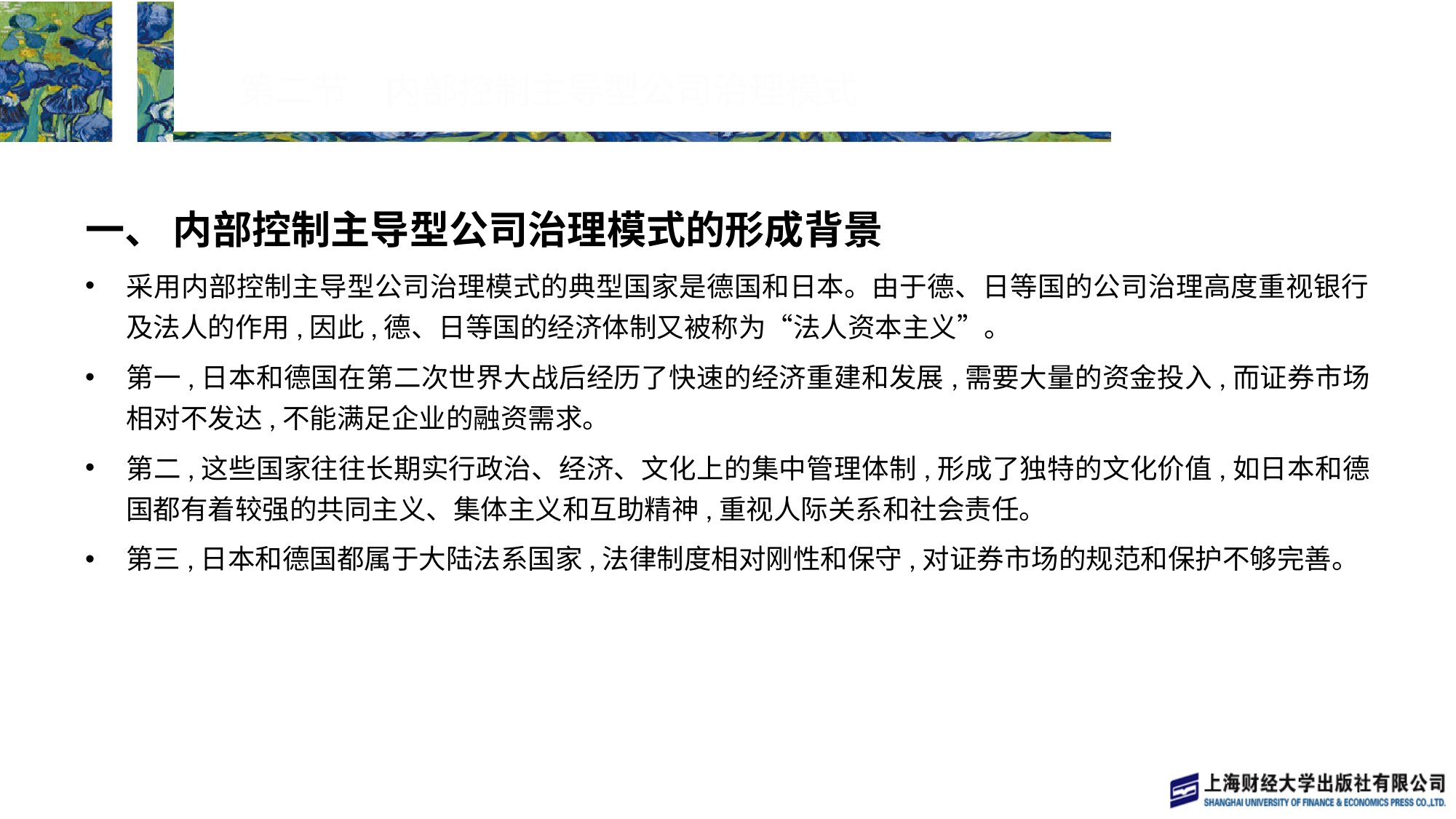

# 第二节　内部控制主导型公司治理模式
一、 内部控制主导型公司治理模式的形成背景
采用内部控制主导型公司治理模式的典型国家是德国和日本。由于德、日等国的公司治理高度重视银行及法人的作用,因此,德、日等国的经济体制又被称为“法人资本主义”。
第一,日本和德国在第二次世界大战后经历了快速的经济重建和发展,需要大量的资金投入,而证券市场相对不发达,不能满足企业的融资需求。
第二,这些国家往往长期实行政治、经济、文化上的集中管理体制,形成了独特的文化价值,如日本和德国都有着较强的共同主义、集体主义和互助精神,重视人际关系和社会责任。
第三,日本和德国都属于大陆法系国家,法律制度相对刚性和保守,对证券市场的规范和保护不够完善。